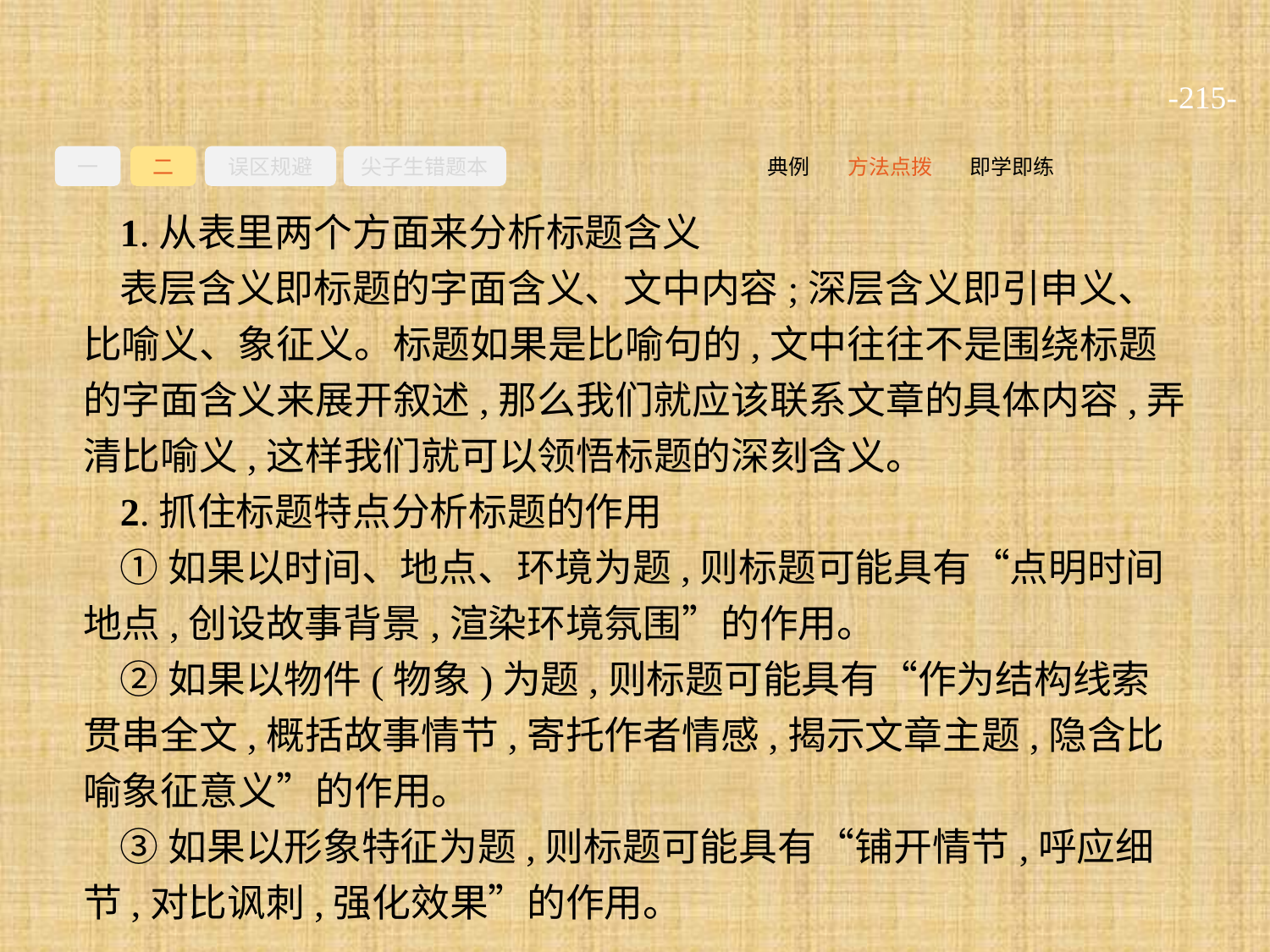

-215-
一
二
误区规避
尖子生错题本
即学即练
方法点拨
典例
1.从表里两个方面来分析标题含义
表层含义即标题的字面含义、文中内容;深层含义即引申义、比喻义、象征义。标题如果是比喻句的,文中往往不是围绕标题的字面含义来展开叙述,那么我们就应该联系文章的具体内容,弄清比喻义,这样我们就可以领悟标题的深刻含义。
2.抓住标题特点分析标题的作用
①如果以时间、地点、环境为题,则标题可能具有“点明时间地点,创设故事背景,渲染环境氛围”的作用。
②如果以物件(物象)为题,则标题可能具有“作为结构线索贯串全文,概括故事情节,寄托作者情感,揭示文章主题,隐含比喻象征意义”的作用。
③如果以形象特征为题,则标题可能具有“铺开情节,呼应细节,对比讽刺,强化效果”的作用。